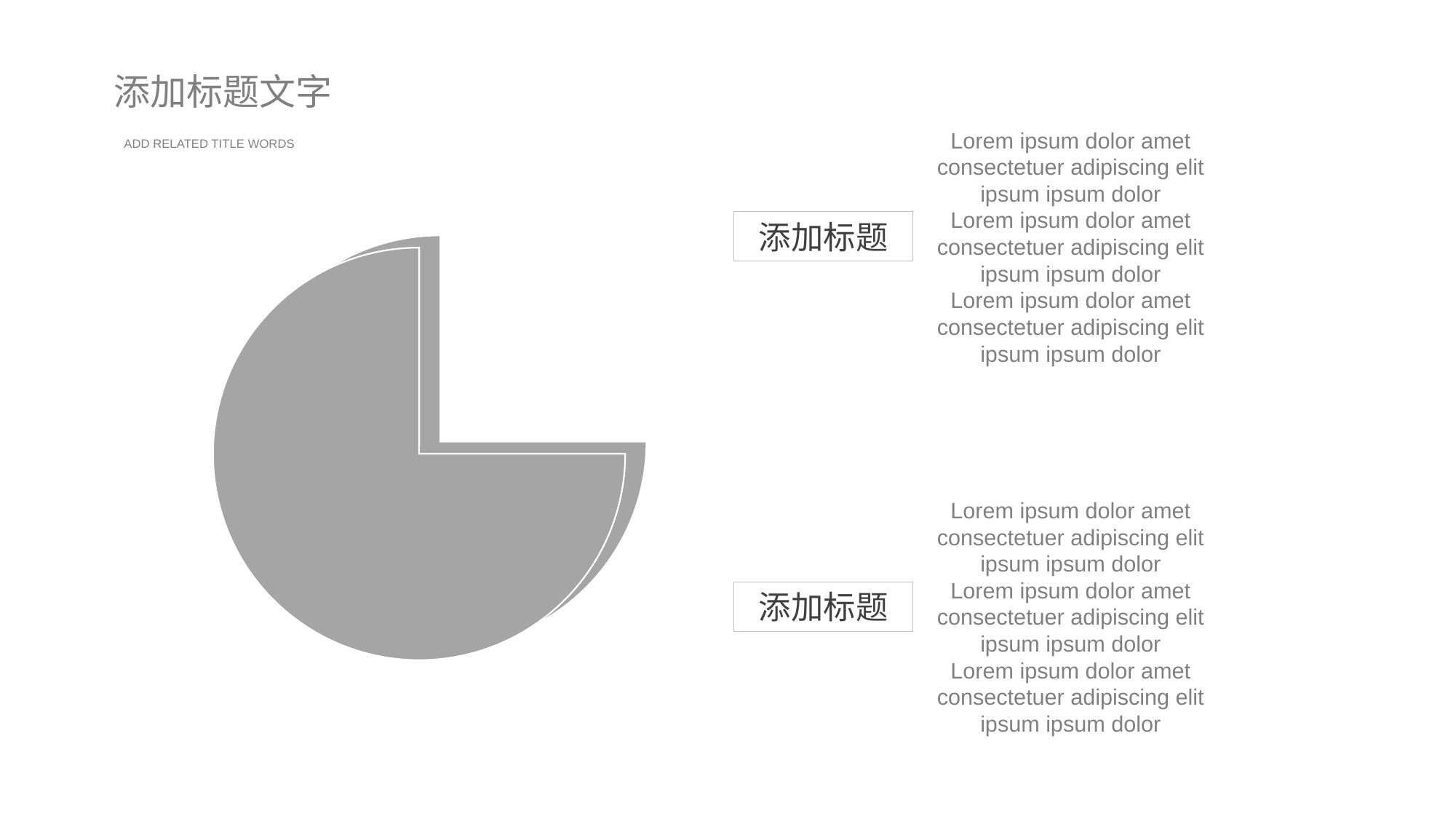

添加标题文字
ADD RELATED TITLE WORDS
Lorem ipsum dolor amet consectetuer adipiscing elit ipsum ipsum dolor
Lorem ipsum dolor amet consectetuer adipiscing elit ipsum ipsum dolor
Lorem ipsum dolor amet consectetuer adipiscing elit ipsum ipsum dolor

添加标题
Lorem ipsum dolor amet consectetuer adipiscing elit ipsum ipsum dolor
Lorem ipsum dolor amet consectetuer adipiscing elit ipsum ipsum dolor
Lorem ipsum dolor amet consectetuer adipiscing elit ipsum ipsum dolor

添加标题